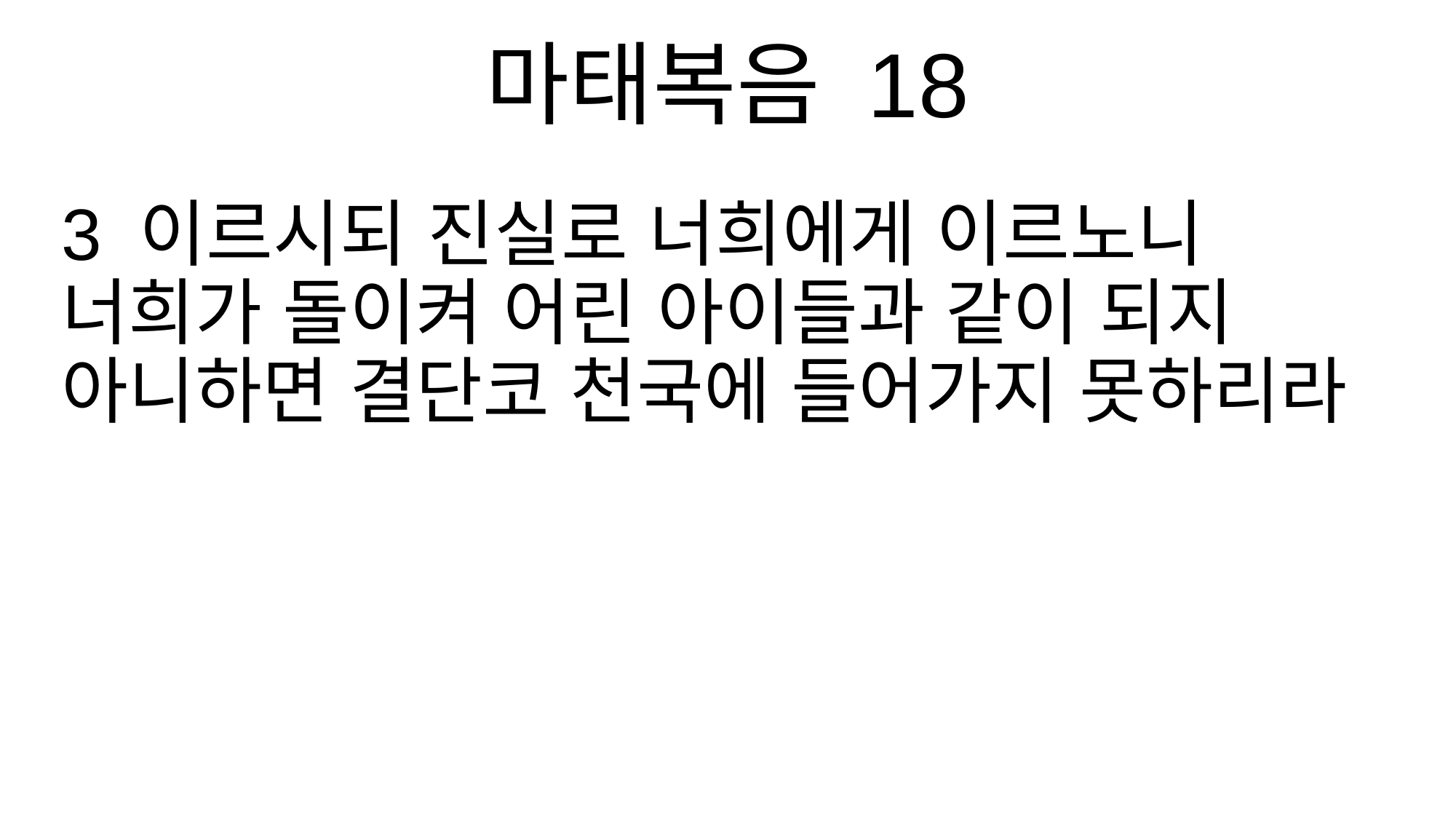

마태복음 18
3 이르시되 진실로 너희에게 이르노니 너희가 돌이켜 어린 아이들과 같이 되지 아니하면 결단코 천국에 들어가지 못하리라